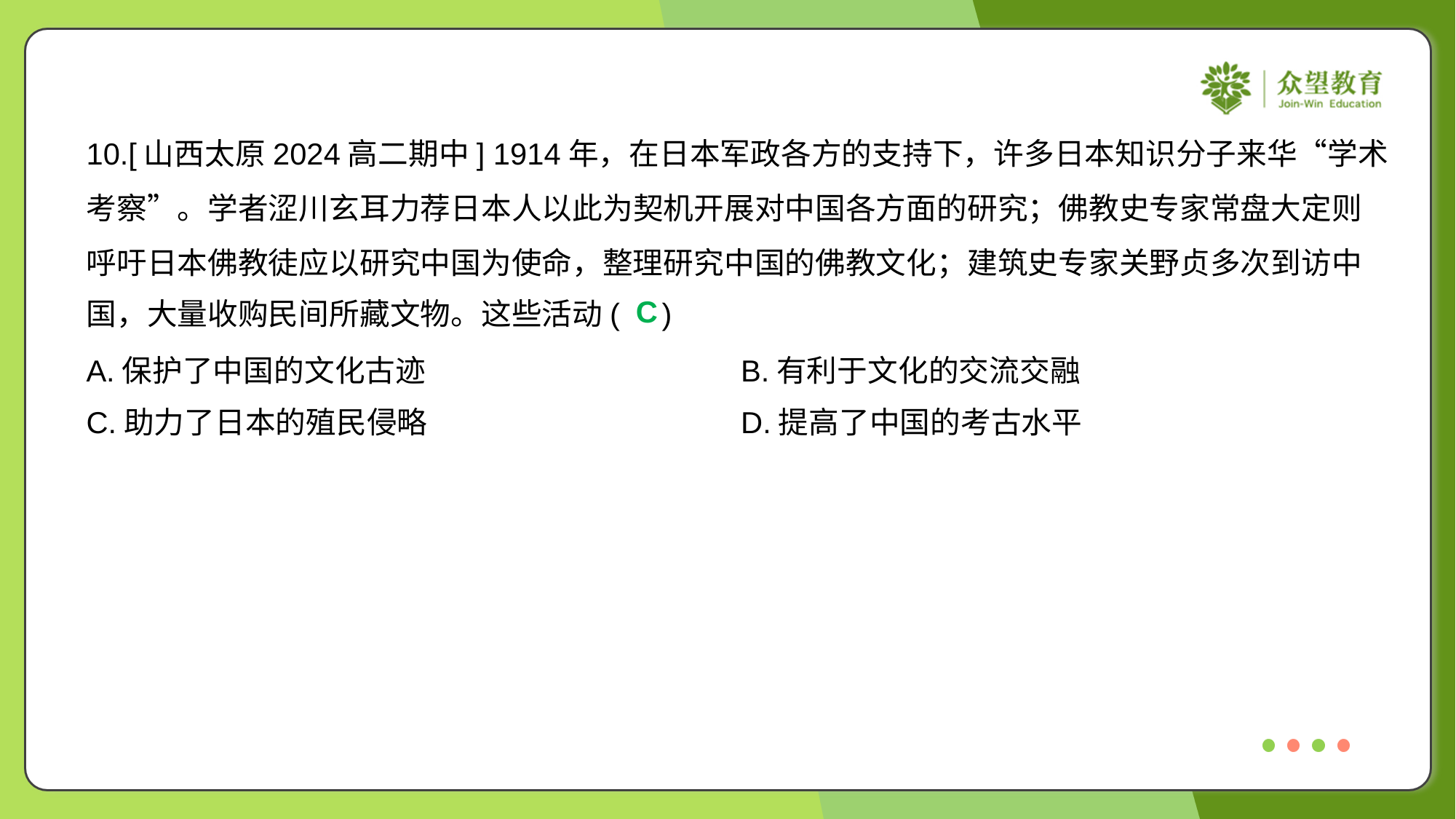

10.[山西太原2024高二期中] 1914年，在日本军政各方的支持下，许多日本知识分子来华“学术
考察”。学者涩川玄耳力荐日本人以此为契机开展对中国各方面的研究；佛教史专家常盘大定则
呼吁日本佛教徒应以研究中国为使命，整理研究中国的佛教文化；建筑史专家关野贞多次到访中
国，大量收购民间所藏文物。这些活动(     )
C
A.保护了中国的文化古迹	B.有利于文化的交流交融
C.助力了日本的殖民侵略	D.提高了中国的考古水平